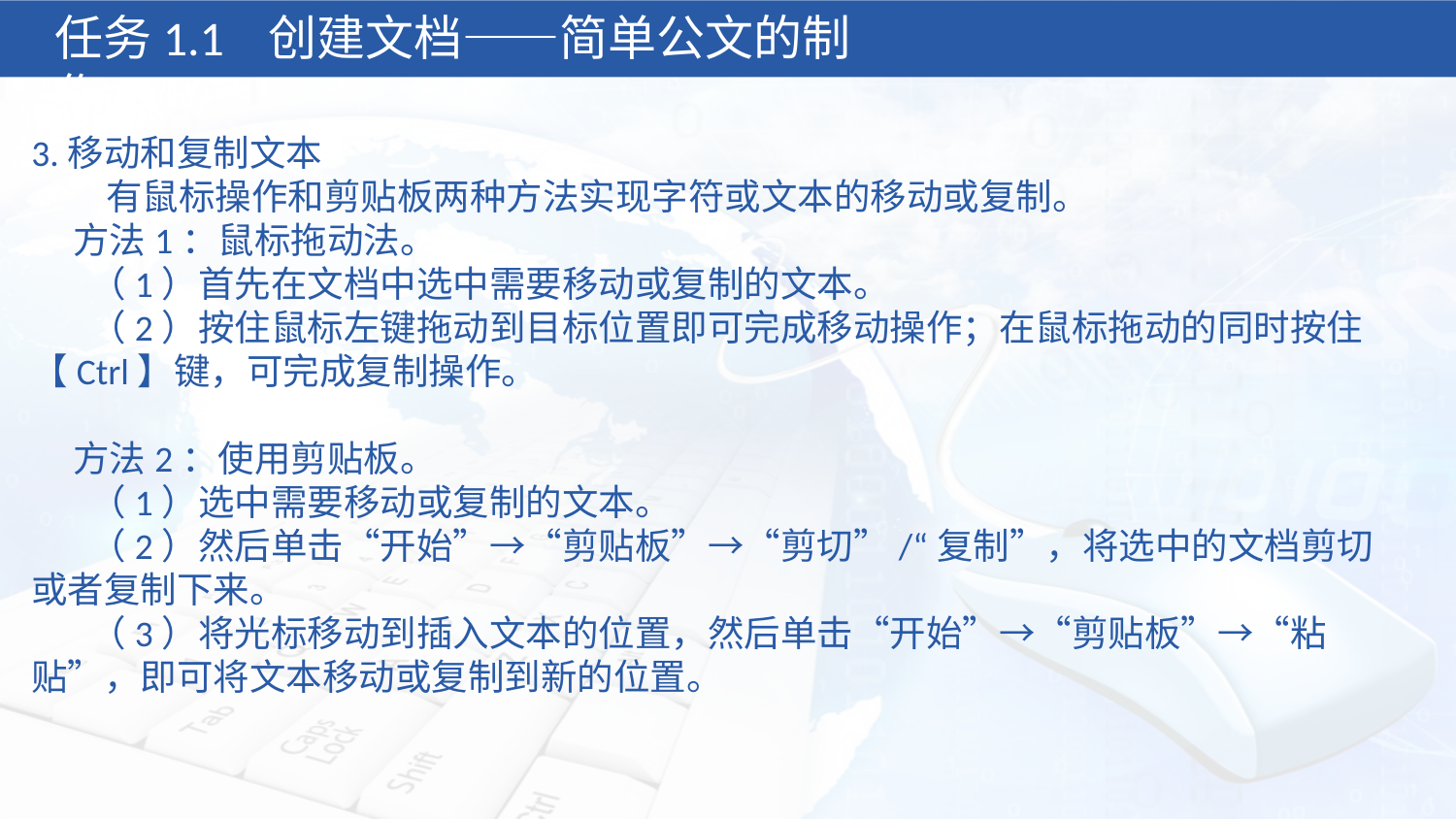

任务1.1   创建文档——简单公文的制作
3.移动和复制文本
        有鼠标操作和剪贴板两种方法实现字符或文本的移动或复制。
    方法1：鼠标拖动法。
      （1）首先在文档中选中需要移动或复制的文本。
      （2）按住鼠标左键拖动到目标位置即可完成移动操作；在鼠标拖动的同时按住【Ctrl】键，可完成复制操作。

    方法2：使用剪贴板。
      （1）选中需要移动或复制的文本。
      （2）然后单击“开始”→“剪贴板”→“剪切”/“复制”，将选中的文档剪切或者复制下来。
      （3）将光标移动到插入文本的位置，然后单击“开始”→“剪贴板”→“粘贴”，即可将文本移动或复制到新的位置。